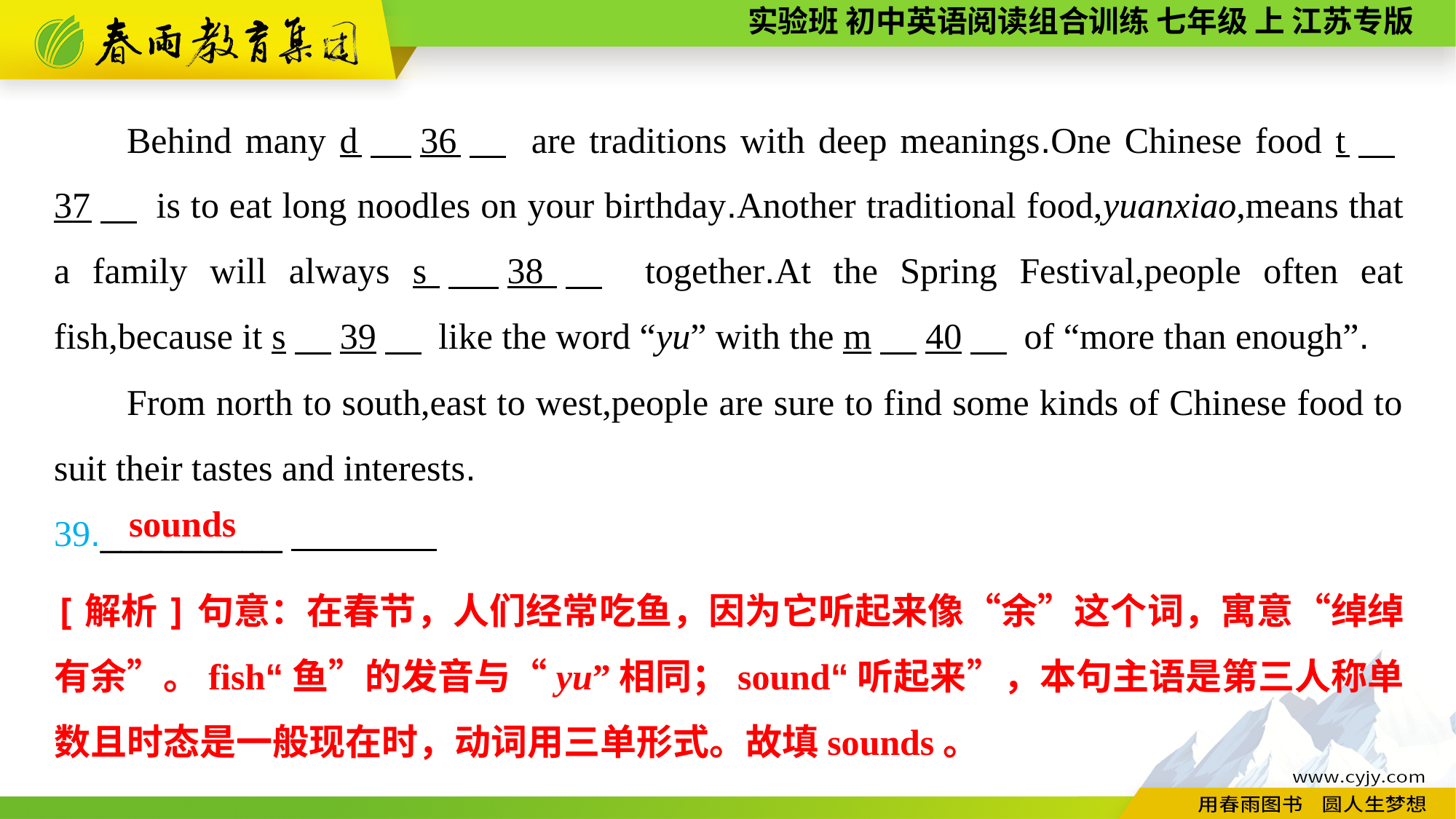

Behind many d　36　 are traditions with deep meanings.One Chinese food t　37　 is to eat long noodles on your birthday.Another traditional food,yuanxiao,means that a family will always s　38　 together.At the Spring Festival,people often eat fish,because it s　39　 like the word “yu” with the m　40　 of “more than enough”.
From north to south,east to west,people are sure to find some kinds of Chinese food to suit their tastes and interests.
39._________
sounds
[解析]句意：在春节，人们经常吃鱼，因为它听起来像“余”这个词，寓意“绰绰有余”。fish“鱼”的发音与“yu”相同；sound“听起来”，本句主语是第三人称单数且时态是一般现在时，动词用三单形式。故填sounds。